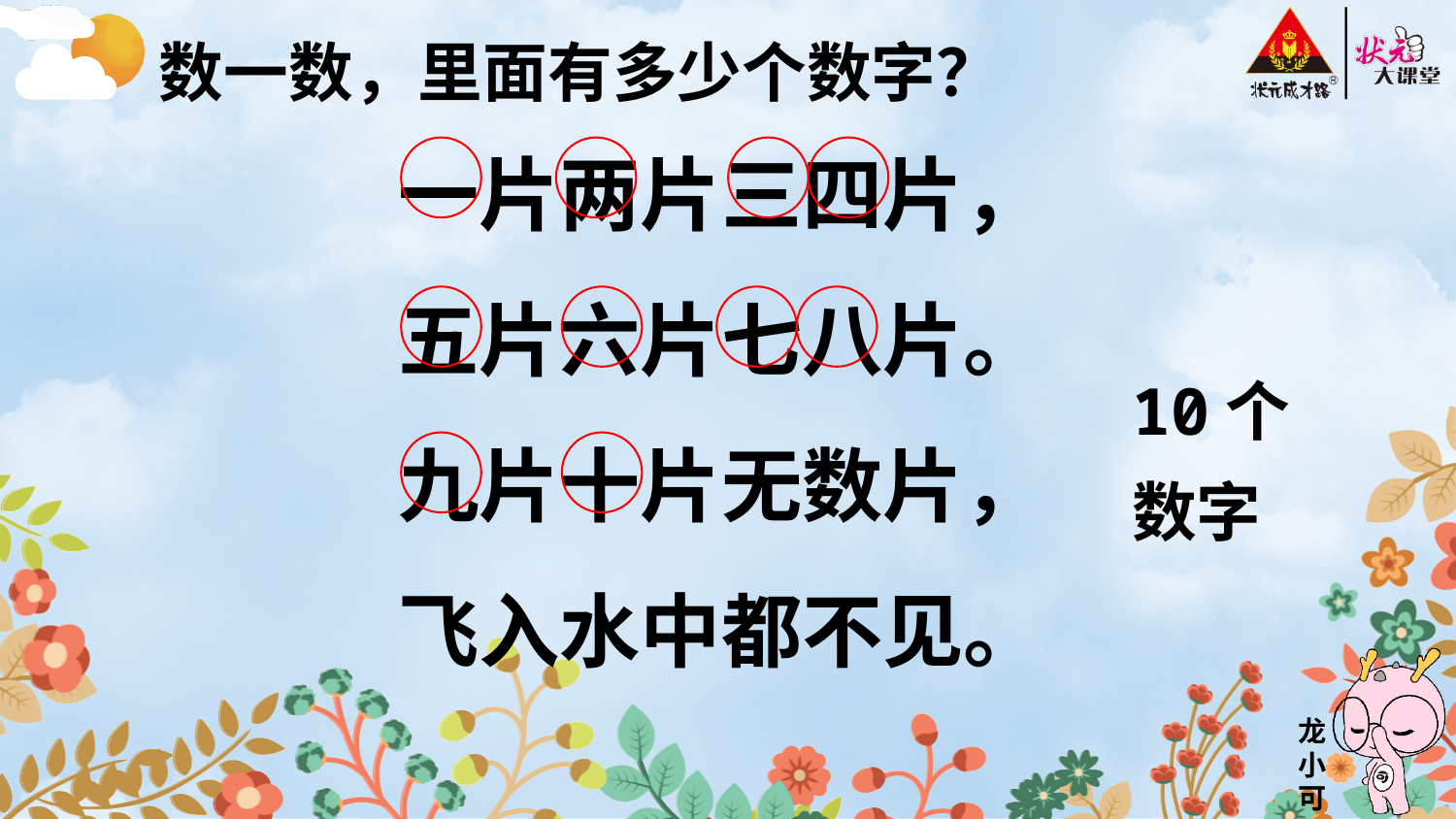

数一数，里面有多少个数字？
一片两片三四片，五片六片七八片。九片十片无数片，飞入水中都不见。

10个数字